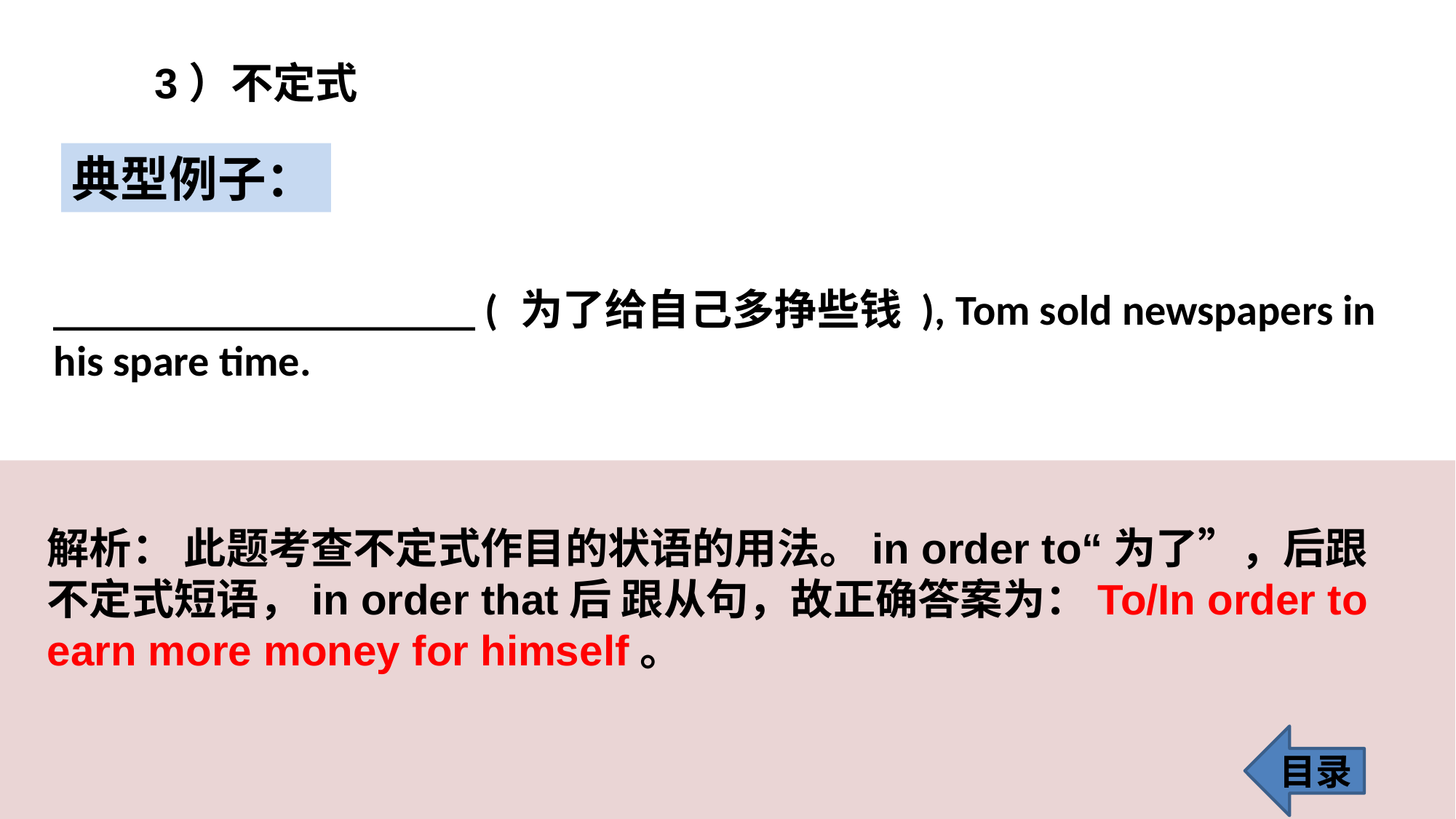

3）不定式

典型例子：
____________________ ( 为了给自己多挣些钱 ), Tom sold newspapers in his spare time.

解析： 此题考查不定式作目的状语的用法。in order to“为了”，后跟不定式短语，in order that后 跟从句，故正确答案为：To/In order to earn more money for himself。
目录
12